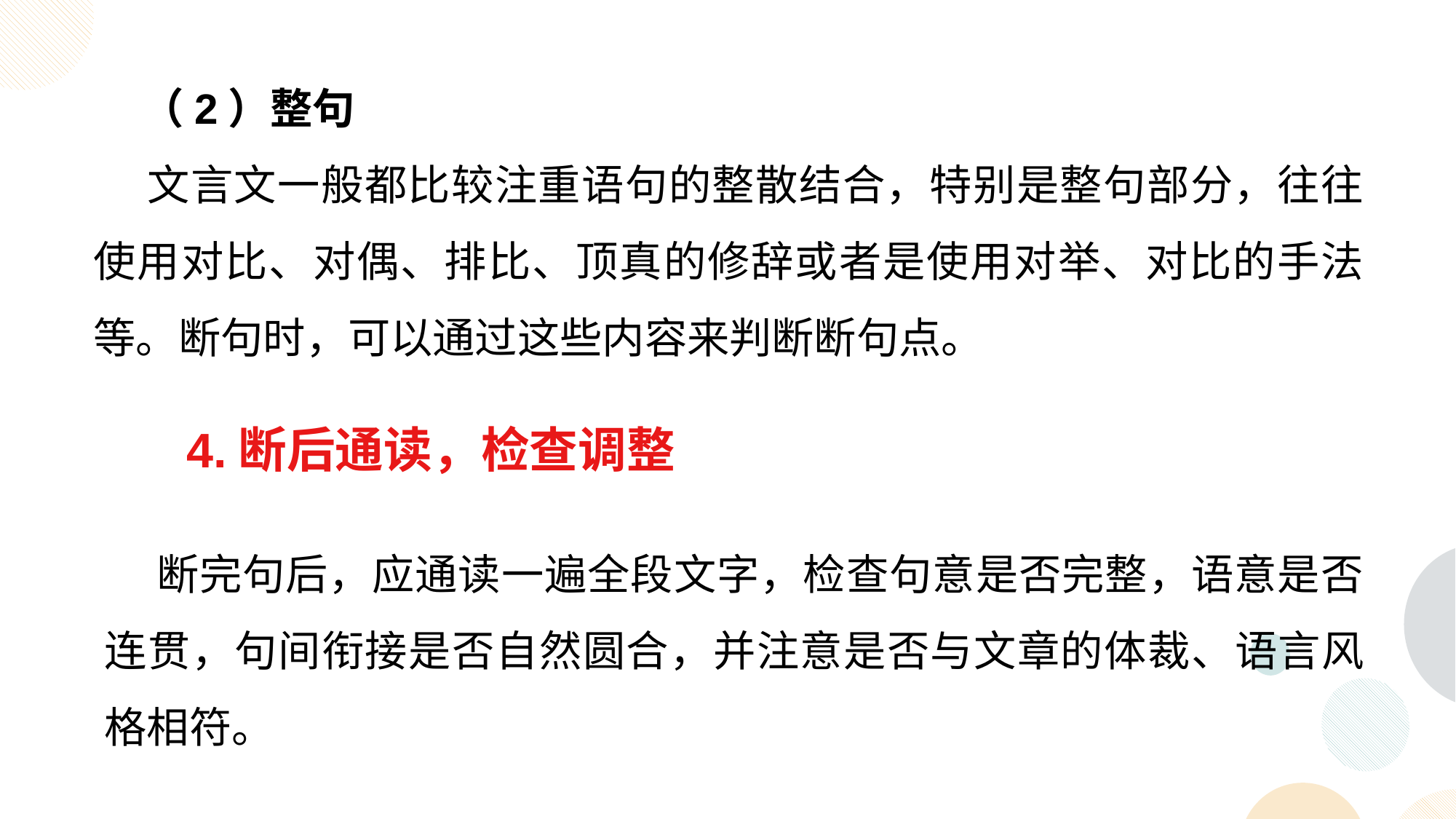

（2）整句
    文言文一般都比较注重语句的整散结合，特别是整句部分，往往使用对比、对偶、排比、顶真的修辞或者是使用对举、对比的手法等。断句时，可以通过这些内容来判断断句点。
4.断后通读，检查调整
    断完句后，应通读一遍全段文字，检查句意是否完整，语意是否连贯，句间衔接是否自然圆合，并注意是否与文章的体裁、语言风格相符。